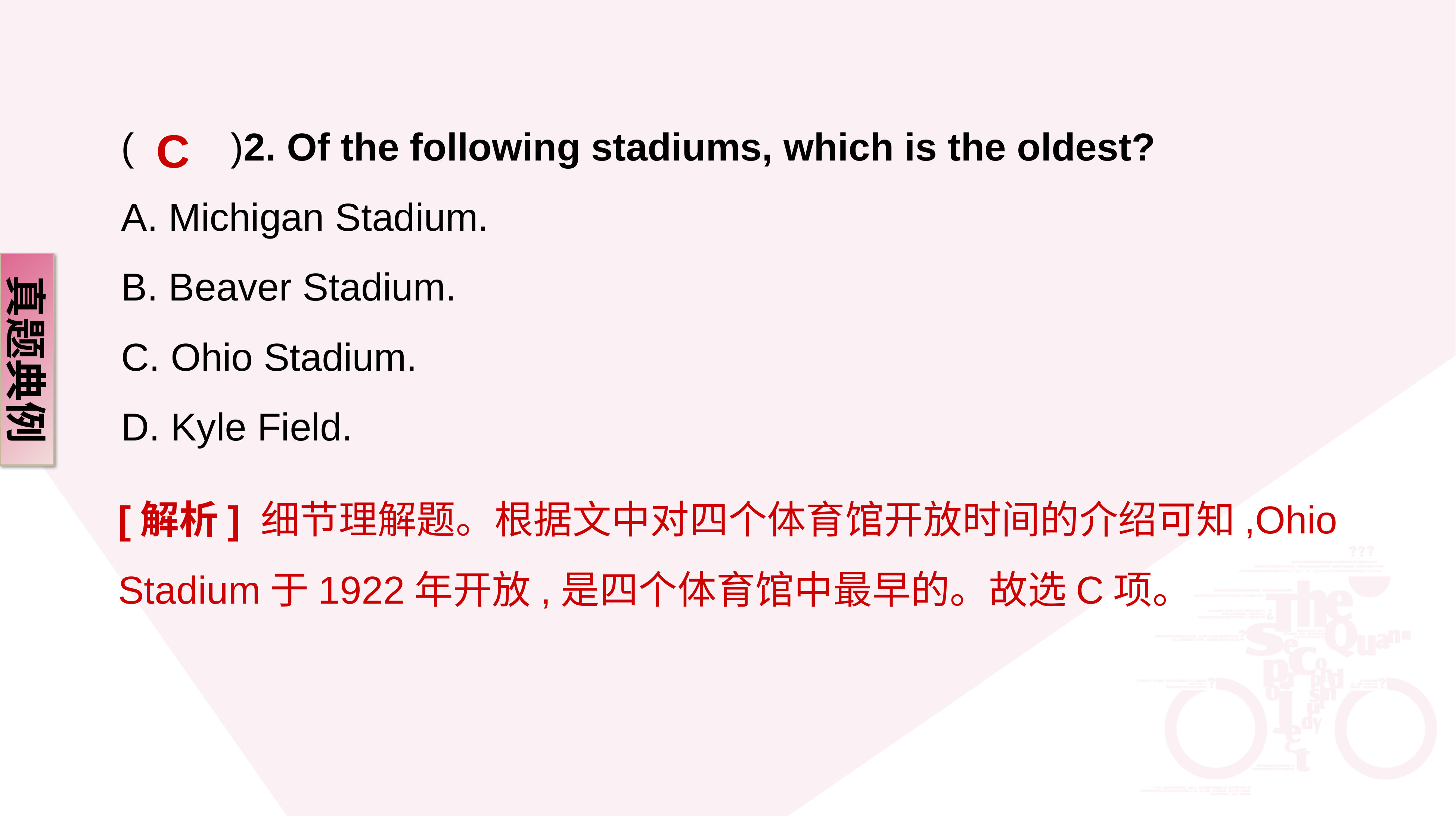

C
(　　)2. Of the following stadiums, which is the oldest?
A. Michigan Stadium.
B. Beaver Stadium.
C. Ohio Stadium.
D. Kyle Field.
真题典例
[解析] 细节理解题。根据文中对四个体育馆开放时间的介绍可知,Ohio Stadium于1922年开放,是四个体育馆中最早的。故选C项。